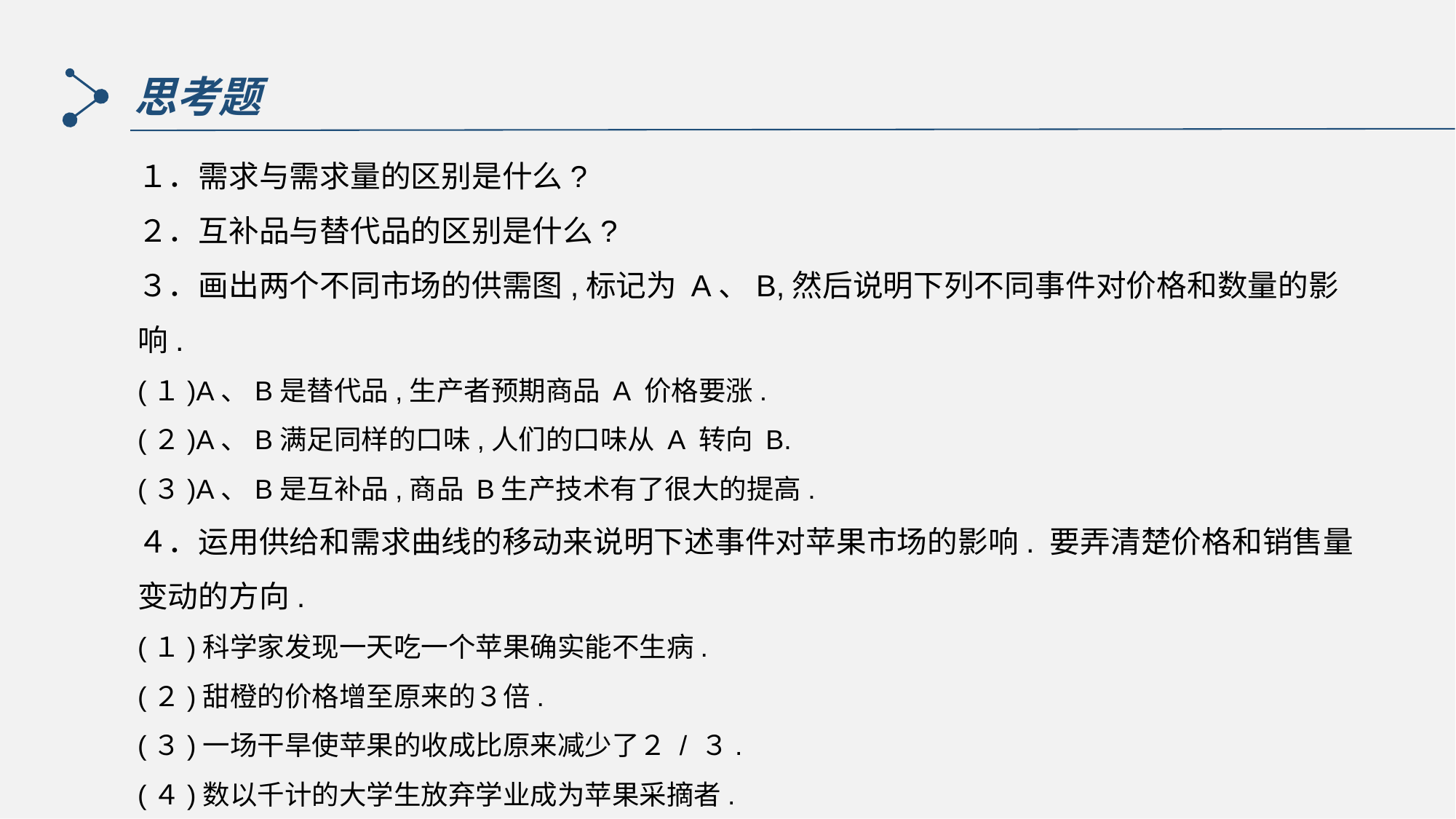

思考题
１．需求与需求量的区别是什么?
２．互补品与替代品的区别是什么?
３．画出两个不同市场的供需图,标记为 A、B,然后说明下列不同事件对价格和数量的影响.
(１)A、B是替代品,生产者预期商品 A 价格要涨.
(２)A、B满足同样的口味,人们的口味从 A 转向 B.
(３)A、B是互补品,商品 B生产技术有了很大的提高.
４．运用供给和需求曲线的移动来说明下述事件对苹果市场的影响. 要弄清楚价格和销售量变动的方向.
(１)科学家发现一天吃一个苹果确实能不生病.
(２)甜橙的价格增至原来的３倍.
(３)一场干旱使苹果的收成比原来减少了２ / ３.
(４)数以千计的大学生放弃学业成为苹果采摘者.
(５)数以千计的大学生放弃学业成为苹果种植者。